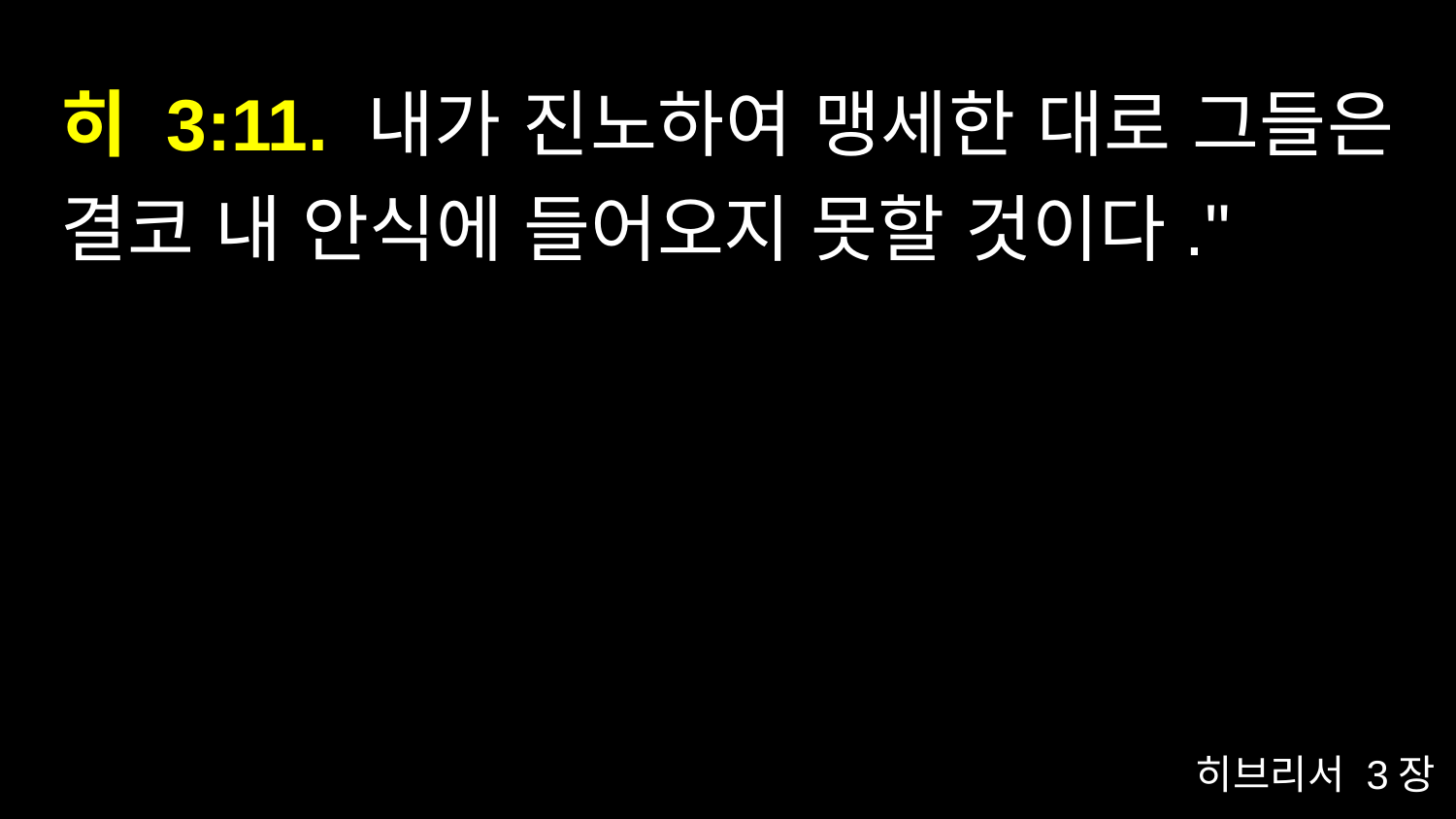

# 히 3:11. 내가 진노하여 맹세한 대로 그들은 결코 내 안식에 들어오지 못할 것이다."
히브리서 3장